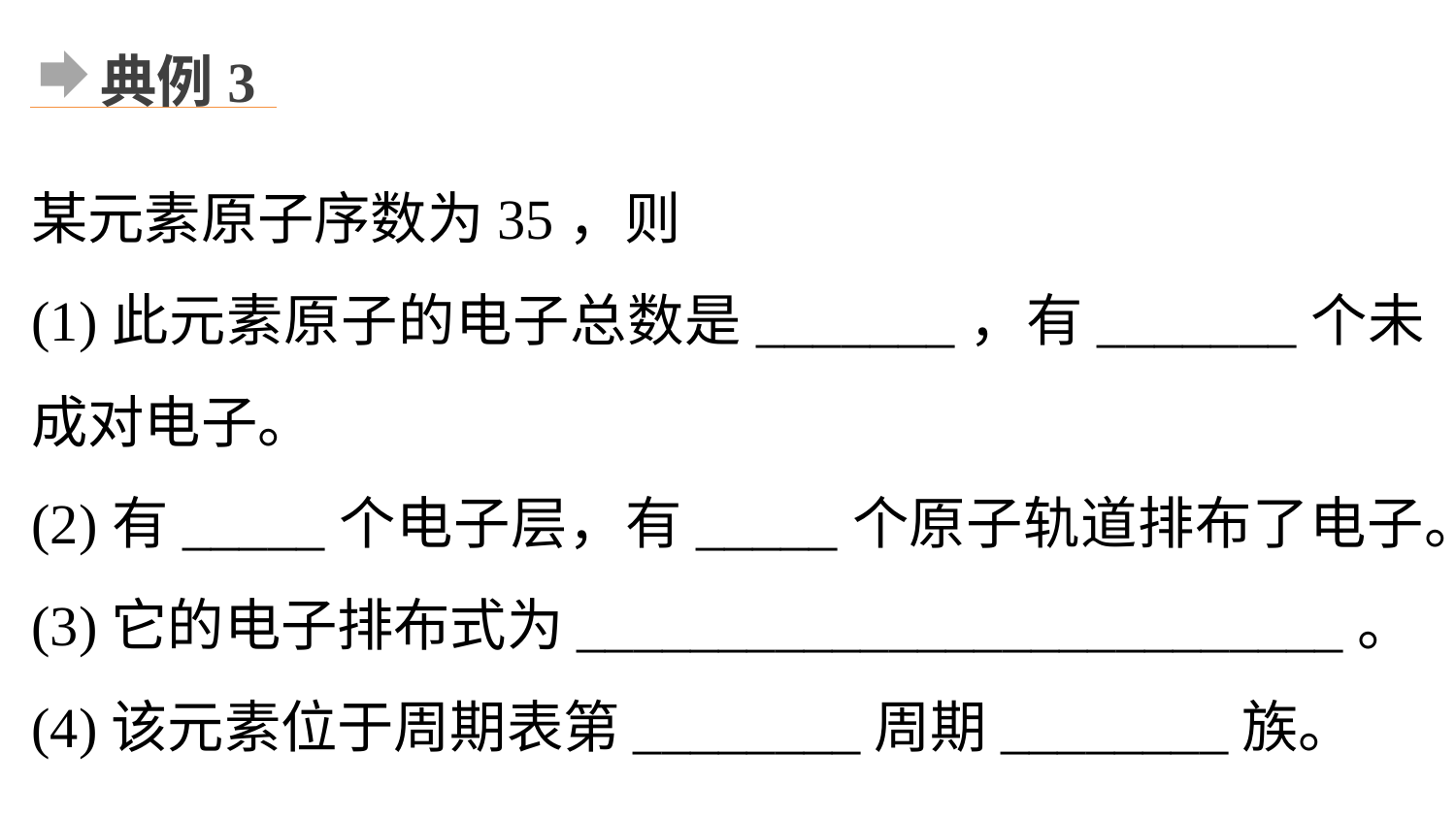

典例3

某元素原子序数为35，则
(1)此元素原子的电子总数是_______，有_______个未成对电子。
(2)有_____个电子层，有_____个原子轨道排布了电子。
(3)它的电子排布式为___________________________。
(4)该元素位于周期表第________周期________族。